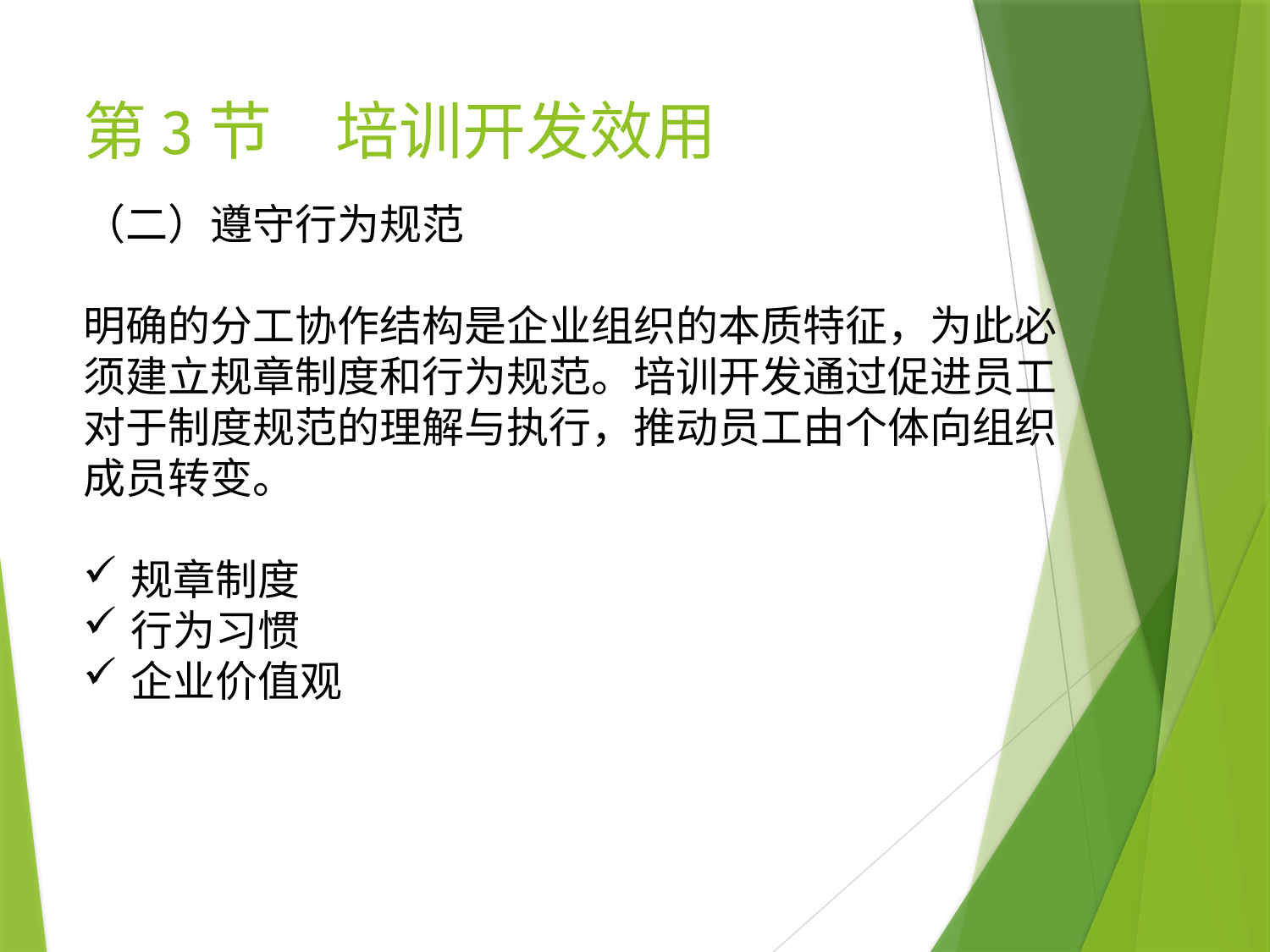

# 第3节　培训开发效用
（二）遵守行为规范

明确的分工协作结构是企业组织的本质特征，为此必须建立规章制度和行为规范。培训开发通过促进员工对于制度规范的理解与执行，推动员工由个体向组织成员转变。

规章制度
行为习惯
企业价值观